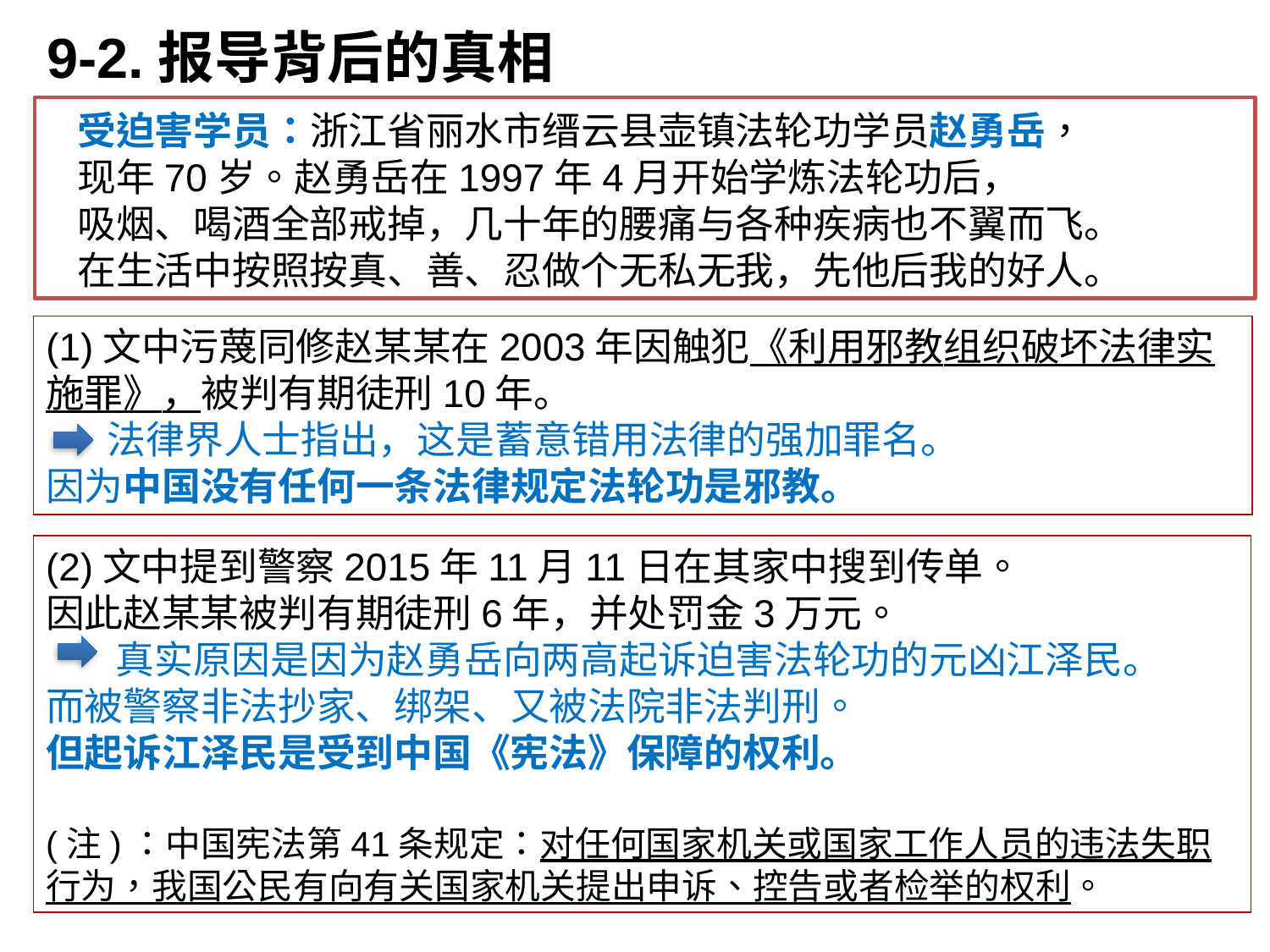

9-2.报导背后的真相

受迫害学员：浙江省丽水市缙云县壶镇法轮功学员赵勇岳，
现年70岁。赵勇岳在1997年4月开始学炼法轮功后，
吸烟、喝酒全部戒掉，几十年的腰痛与各种疾病也不翼而飞。
在生活中按照按真、善、忍做个无私无我，先他后我的好人。
(1)文中污蔑同修赵某某在2003年因触犯《利用邪教组织破坏法律实施罪》，被判有期徒刑10年。
      法律界人士指出，这是蓄意错用法律的强加罪名。
因为中国没有任何一条法律规定法轮功是邪教。

(2)文中提到警察2015年11月11日在其家中搜到传单。
因此赵某某被判有期徒刑6年，并处罚金3万元。
       真实原因是因为赵勇岳向两高起诉迫害法轮功的元凶江泽民。
而被警察非法抄家、绑架、又被法院非法判刑。
但起诉江泽民是受到中国《宪法》保障的权利。

(注)：中国宪法第41条规定：对任何国家机关或国家工作人员的违法失职行为，我国公民有向有关国家机关提出申诉、控告或者检举的权利。